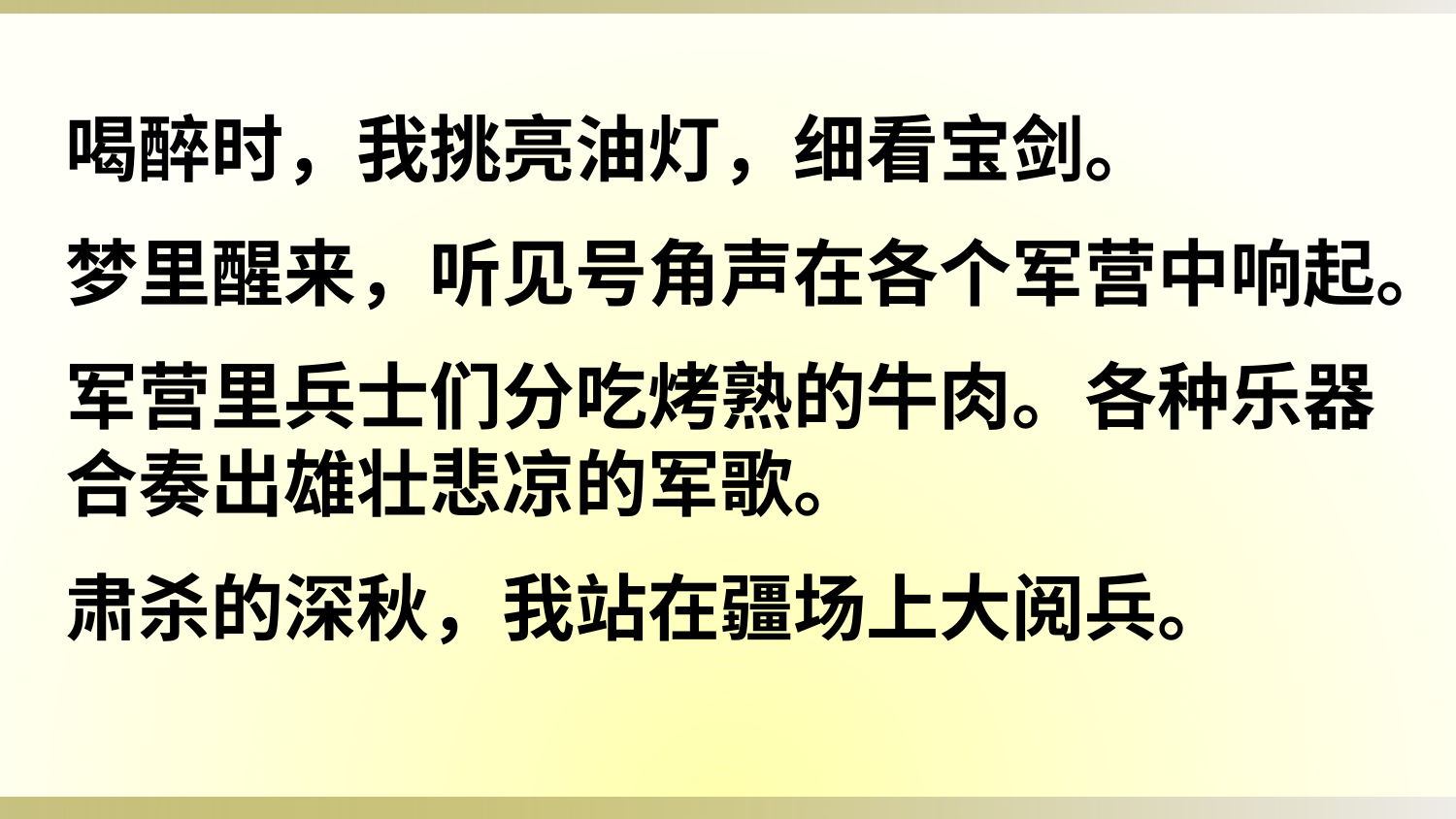

喝醉时，我挑亮油灯，细看宝剑。
梦里醒来，听见号角声在各个军营中响起。
军营里兵士们分吃烤熟的牛肉。各种乐器合奏出雄壮悲凉的军歌。
肃杀的深秋，我站在疆场上大阅兵。